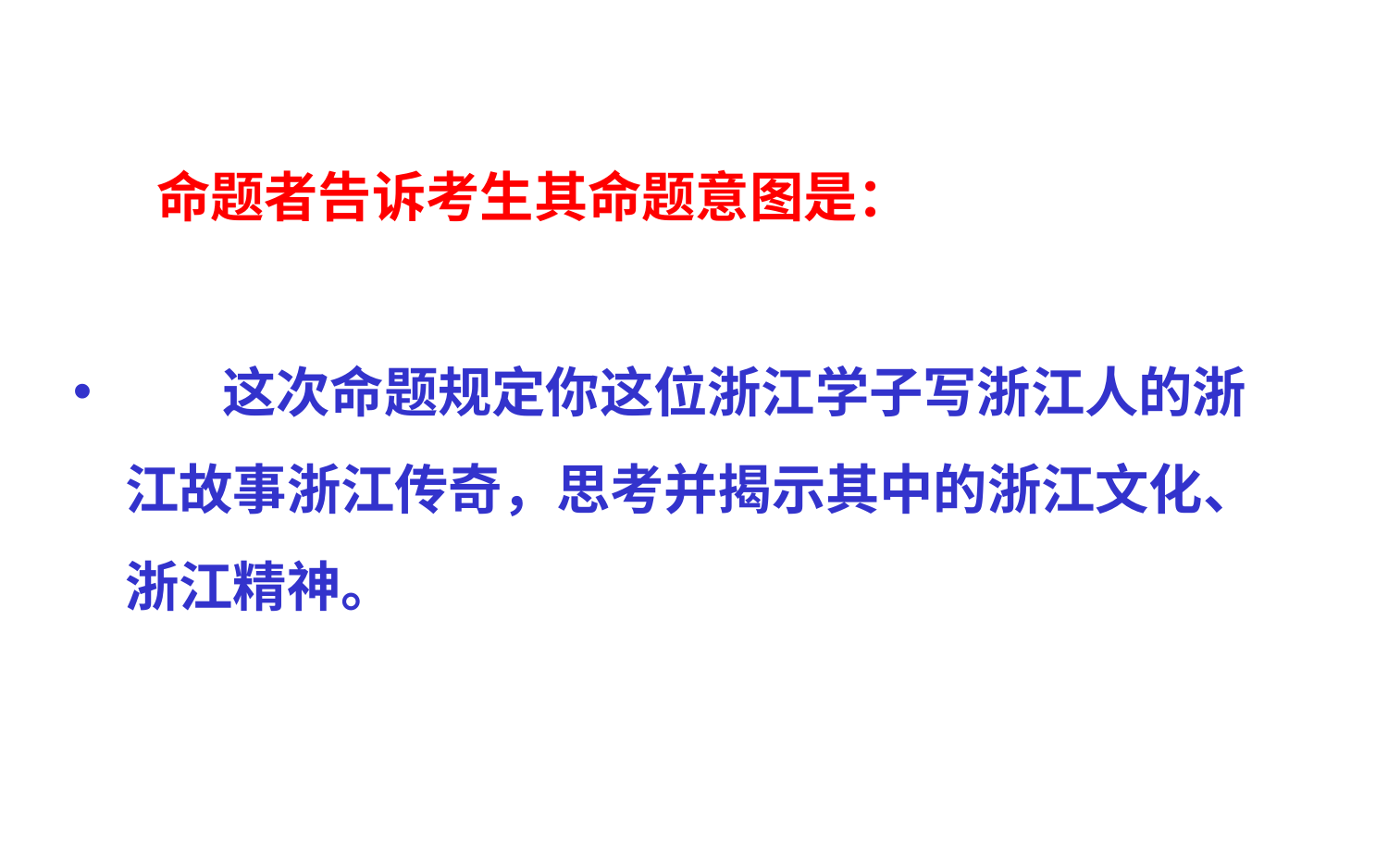

# 命题者告诉考生其命题意图是：

       这次命题规定你这位浙江学子写浙江人的浙江故事浙江传奇，思考并揭示其中的浙江文化、浙江精神。